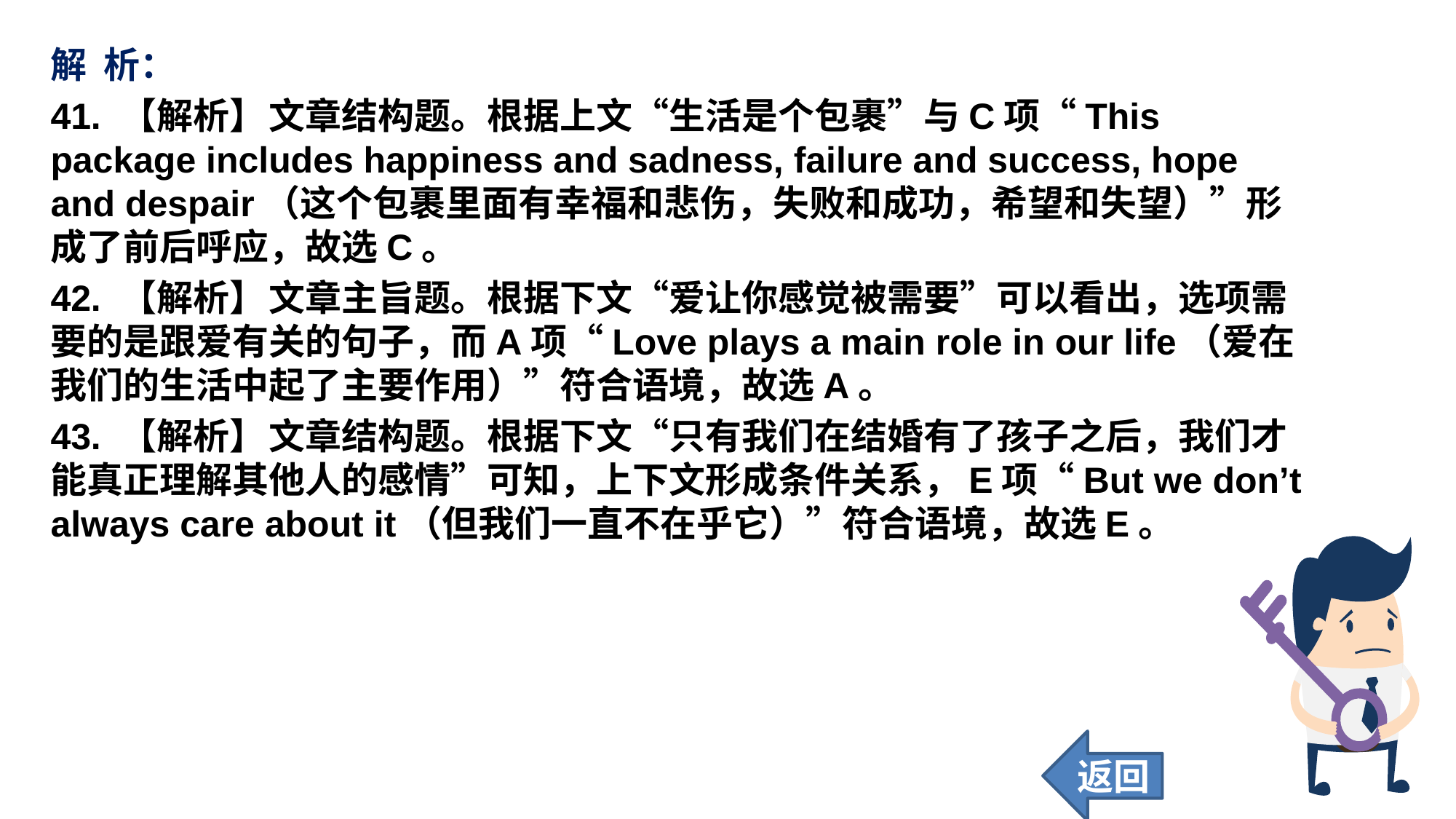

解  析：
41. 【解析】	文章结构题。根据上文“生活是个包裹”与C项“This package includes happiness and sadness, failure and success, hope and despair（这个包裹里面有幸福和悲伤，失败和成功，希望和失望）”形成了前后呼应，故选C。
42. 【解析】	文章主旨题。根据下文“爱让你感觉被需要”可以看出，选项需要的是跟爱有关的句子，而A项“Love plays a main role in our life（爱在我们的生活中起了主要作用）”符合语境，故选A。
43. 【解析】	文章结构题。根据下文“只有我们在结婚有了孩子之后，我们才能真正理解其他人的感情”可知，上下文形成条件关系，E项“But we don’t always care about it（但我们一直不在乎它）”符合语境，故选E。

返回
45